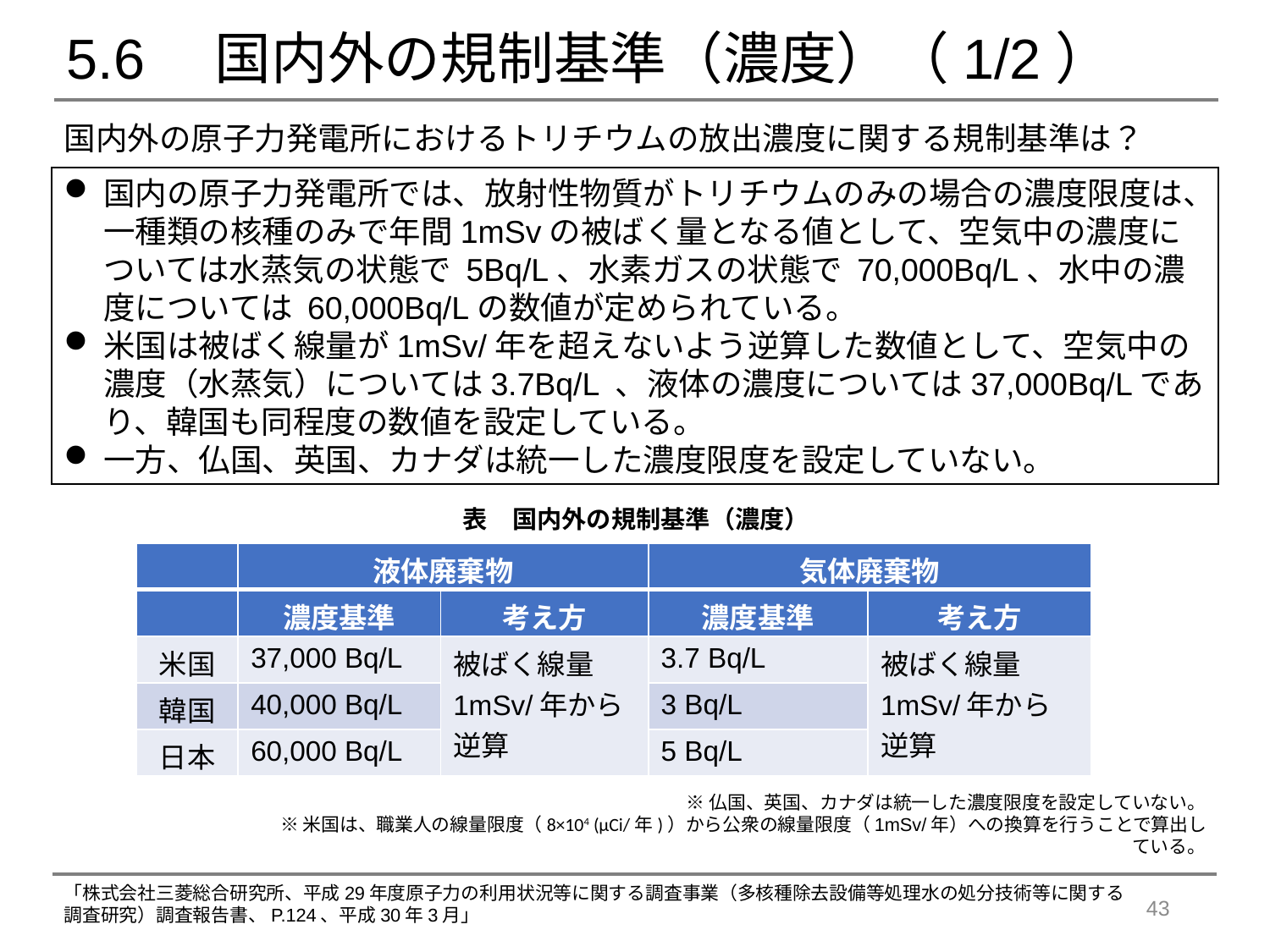

# 5.6　国内外の規制基準（濃度）（1/2）
国内外の原子力発電所におけるトリチウムの放出濃度に関する規制基準は？
国内の原子力発電所では、放射性物質がトリチウムのみの場合の濃度限度は、一種類の核種のみで年間1mSvの被ばく量となる値として、空気中の濃度については水蒸気の状態で 5Bq/L、水素ガスの状態で 70,000Bq/L、水中の濃度については 60,000Bq/Lの数値が定められている。
米国は被ばく線量が1mSv/年を超えないよう逆算した数値として、空気中の濃度（水蒸気）については3.7Bq/L 、液体の濃度については37,000Bq/Lであり、韓国も同程度の数値を設定している。
一方、仏国、英国、カナダは統一した濃度限度を設定していない。
表　国内外の規制基準（濃度）
|  | 液体廃棄物 |  | 気体廃棄物 |  |
| --- | --- | --- | --- | --- |
|  | 濃度基準 | 考え方 | 濃度基準 | 考え方 |
| 米国 | 37,000 Bq/L | 被ばく線量1mSv/年から逆算 | 3.7 Bq/L | 被ばく線量1mSv/年から逆算 |
| 韓国 | 40,000 Bq/L |  | 3 Bq/L |  |
| 日本 | 60,000 Bq/L |  | 5 Bq/L |  |
※仏国、英国、カナダは統一した濃度限度を設定していない。
※米国は、職業人の線量限度（8×104 (µCi/年)）から公衆の線量限度（1mSv/年）への換算を行うことで算出している。
「株式会社三菱総合研究所、平成29年度原子力の利用状況等に関する調査事業（多核種除去設備等処理水の処分技術等に関する調査研究）調査報告書、P.124、平成30年3月」
43